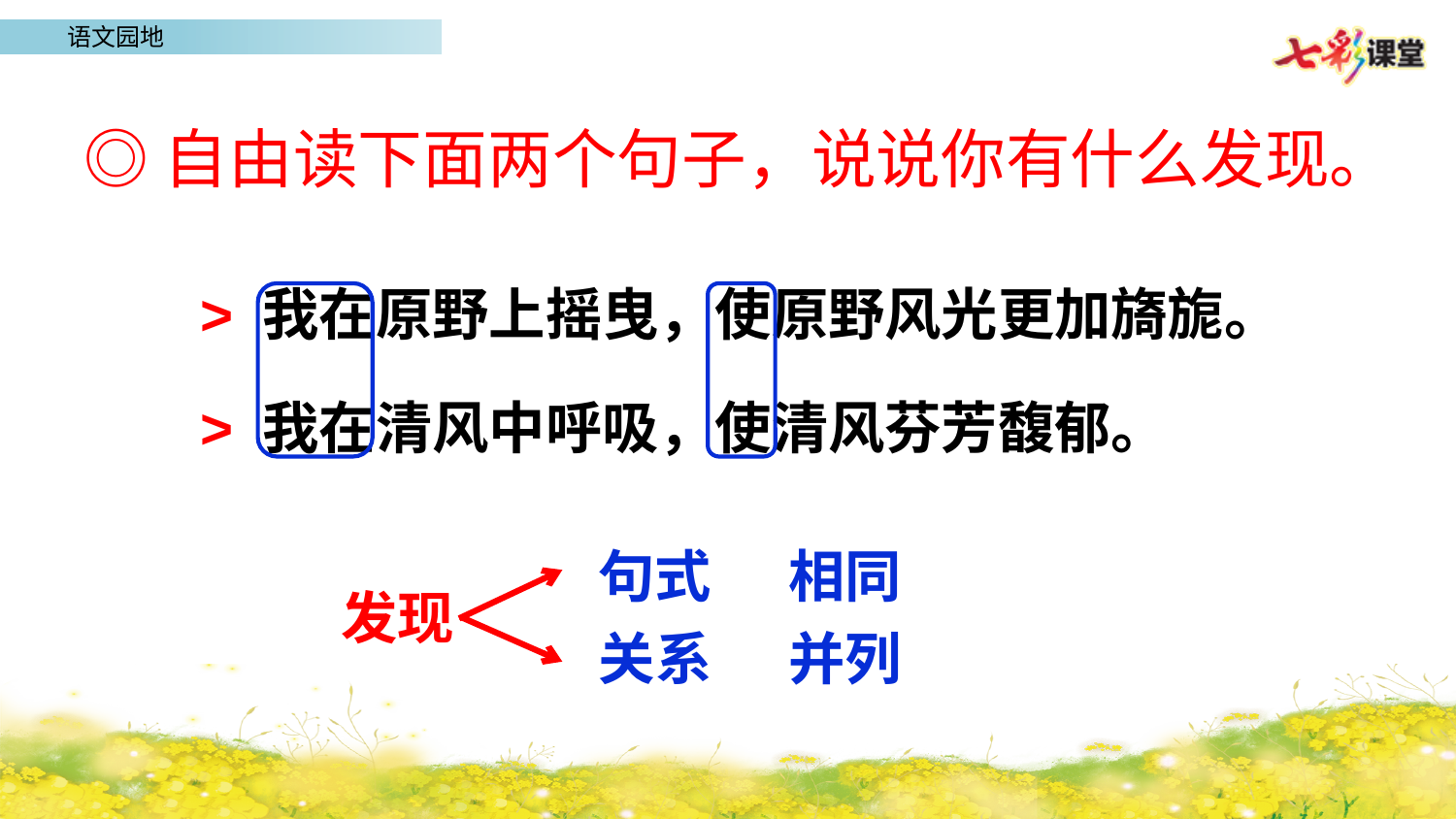

◎自由读下面两个句子，说说你有什么发现。
> 我在原野上摇曳，使原野风光更加旖旎。

> 我在清风中呼吸，使清风芬芳馥郁。
句式
相同
发现
关系
并列